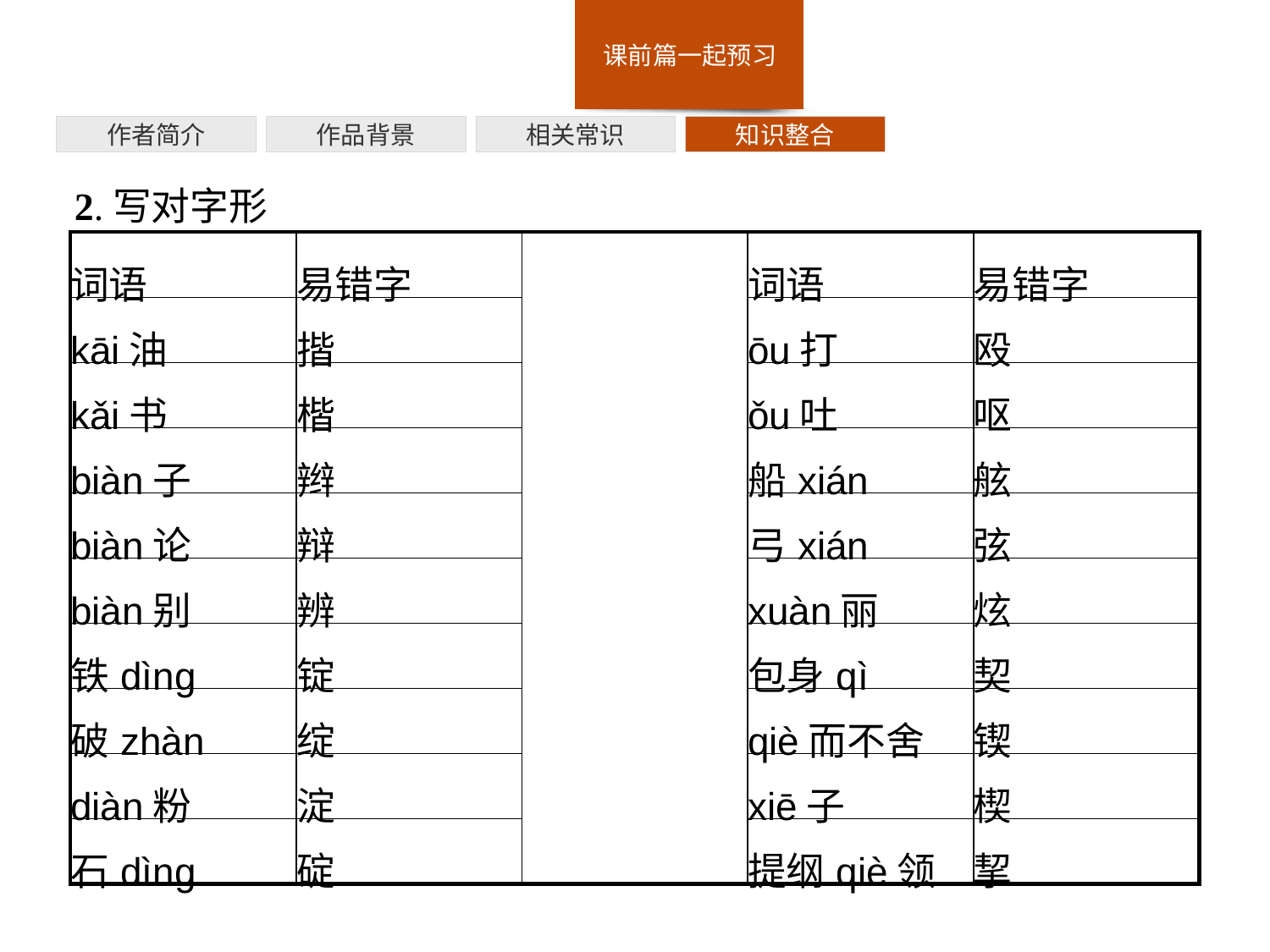

作者简介
作品背景
相关常识
知识整合
2.写对字形
| 词语 | 易错字 |  | 词语 | 易错字 |
| --- | --- | --- | --- | --- |
| kāi油 | 揩 |  | ōu打 | 殴 |
| kǎi书 | 楷 |  | ǒu吐 | 呕 |
| biàn子 | 辫 |  | 船xián | 舷 |
| biàn论 | 辩 |  | 弓xián | 弦 |
| biàn别 | 辨 |  | xuàn丽 | 炫 |
| 铁dìng | 锭 |  | 包身qì | 契 |
| 破zhàn | 绽 |  | qiè而不舍 | 锲 |
| diàn粉 | 淀 |  | xiē子 | 楔 |
| 石dìng | 碇 |  | 提纲qiè领 | 挈 |